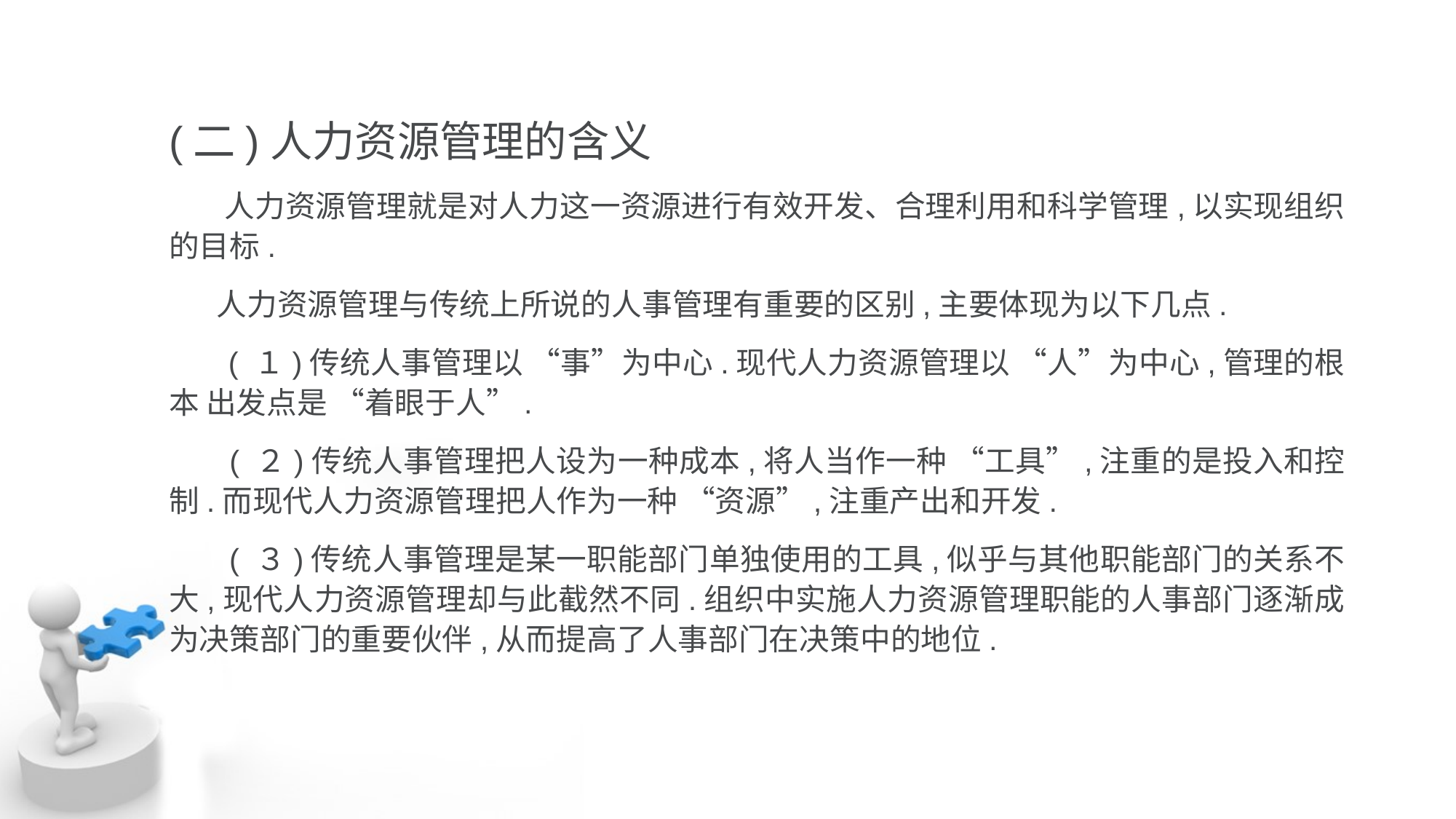

(二)人力资源管理的含义
       人力资源管理就是对人力这一资源进行有效开发、合理利用和科学管理,以实现组织 的目标.
      人力资源管理与传统上所说的人事管理有重要的区别,主要体现为以下几点.
       ( １)传统人事管理以 “事”为中心.现代人力资源管理以 “人”为中心,管理的根本 出发点是 “着眼于人”.
       ( ２)传统人事管理把人设为一种成本,将人当作一种 “工具”,注重的是投入和控制.而现代人力资源管理把人作为一种 “资源”,注重产出和开发.
       ( ３)传统人事管理是某一职能部门单独使用的工具,似乎与其他职能部门的关系不 大,现代人力资源管理却与此截然不同.组织中实施人力资源管理职能的人事部门逐渐成 为决策部门的重要伙伴,从而提高了人事部门在决策中的地位.